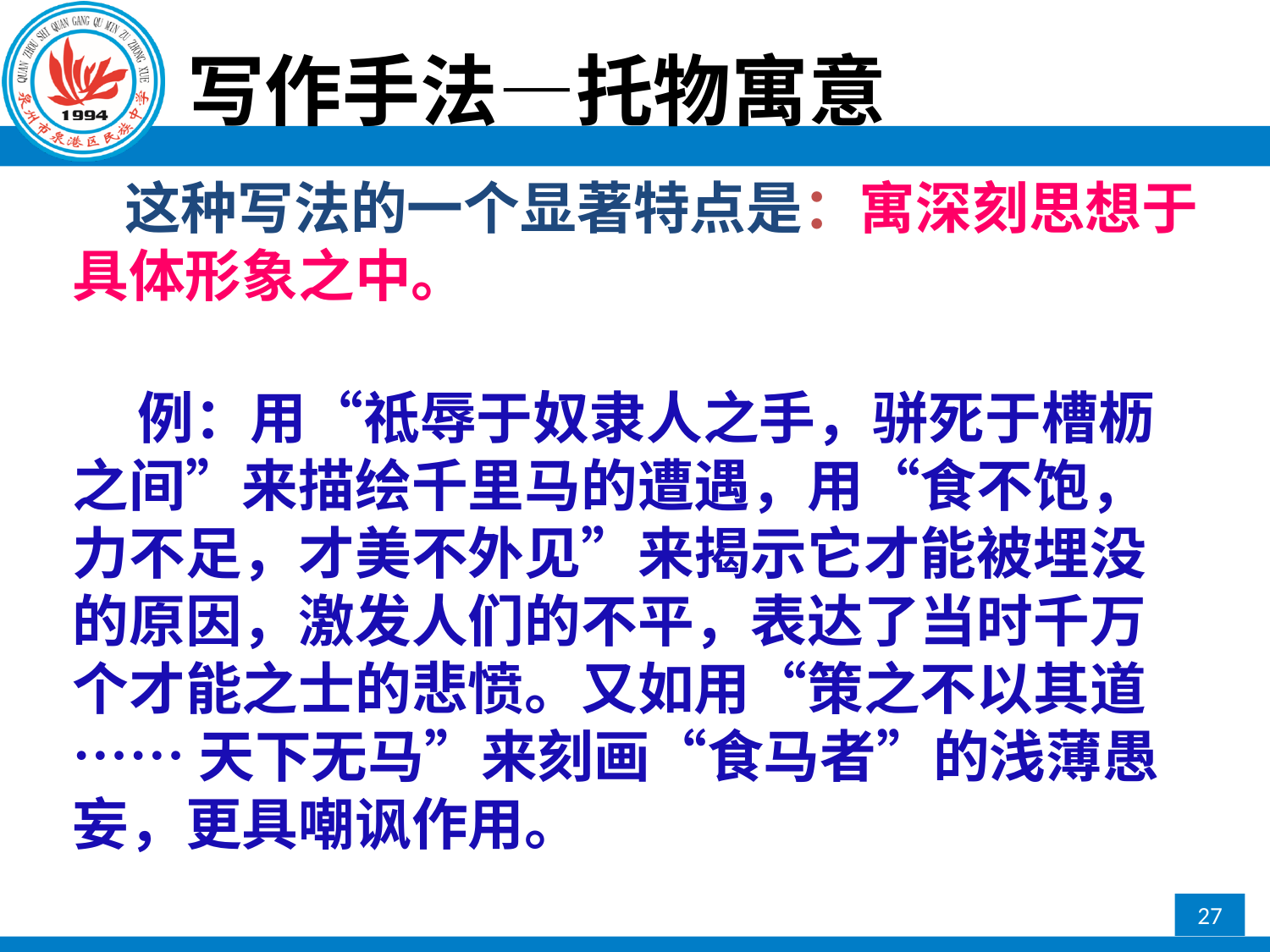

写作手法—托物寓意
   这种写法的一个显著特点是：寓深刻思想于
具体形象之中。
    例：用“祗辱于奴隶人之手，骈死于槽枥之间”来描绘千里马的遭遇，用“食不饱，力不足，才美不外见”来揭示它才能被埋没的原因，激发人们的不平，表达了当时千万个才能之士的悲愤。又如用“策之不以其道…… 天下无马”来刻画“食马者”的浅薄愚妄，更具嘲讽作用。